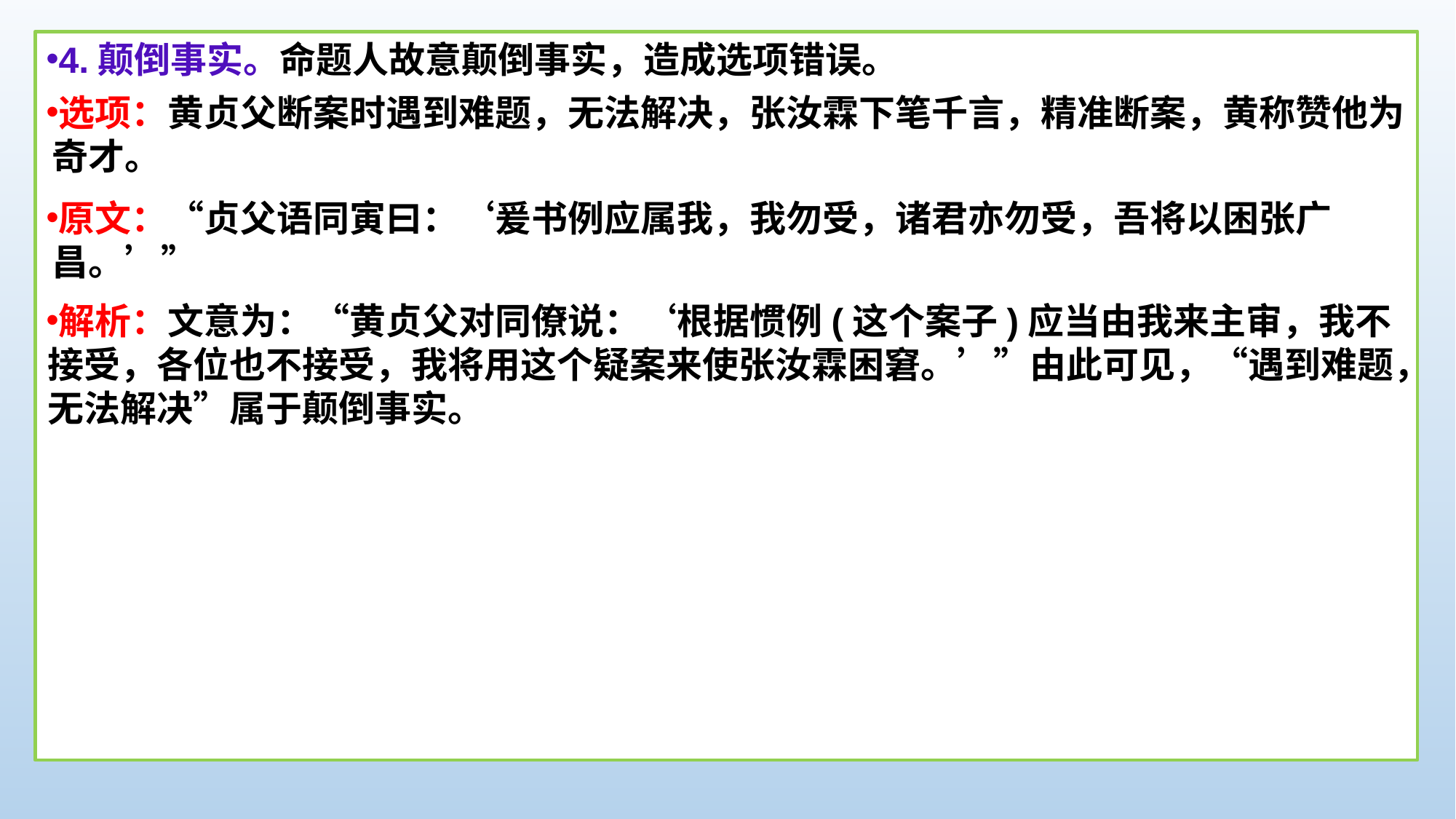

4.颠倒事实。命题人故意颠倒事实，造成选项错误。
选项：黄贞父断案时遇到难题，无法解决，张汝霖下笔千言，精准断案，黄称赞他为奇才。
原文：“贞父语同寅曰：‘爰书例应属我，我勿受，诸君亦勿受，吾将以困张广昌。’”
解析：文意为：“黄贞父对同僚说：‘根据惯例(这个案子)应当由我来主审，我不接受，各位也不接受，我将用这个疑案来使张汝霖困窘。’”由此可见，“遇到难题，无法解决”属于颠倒事实。